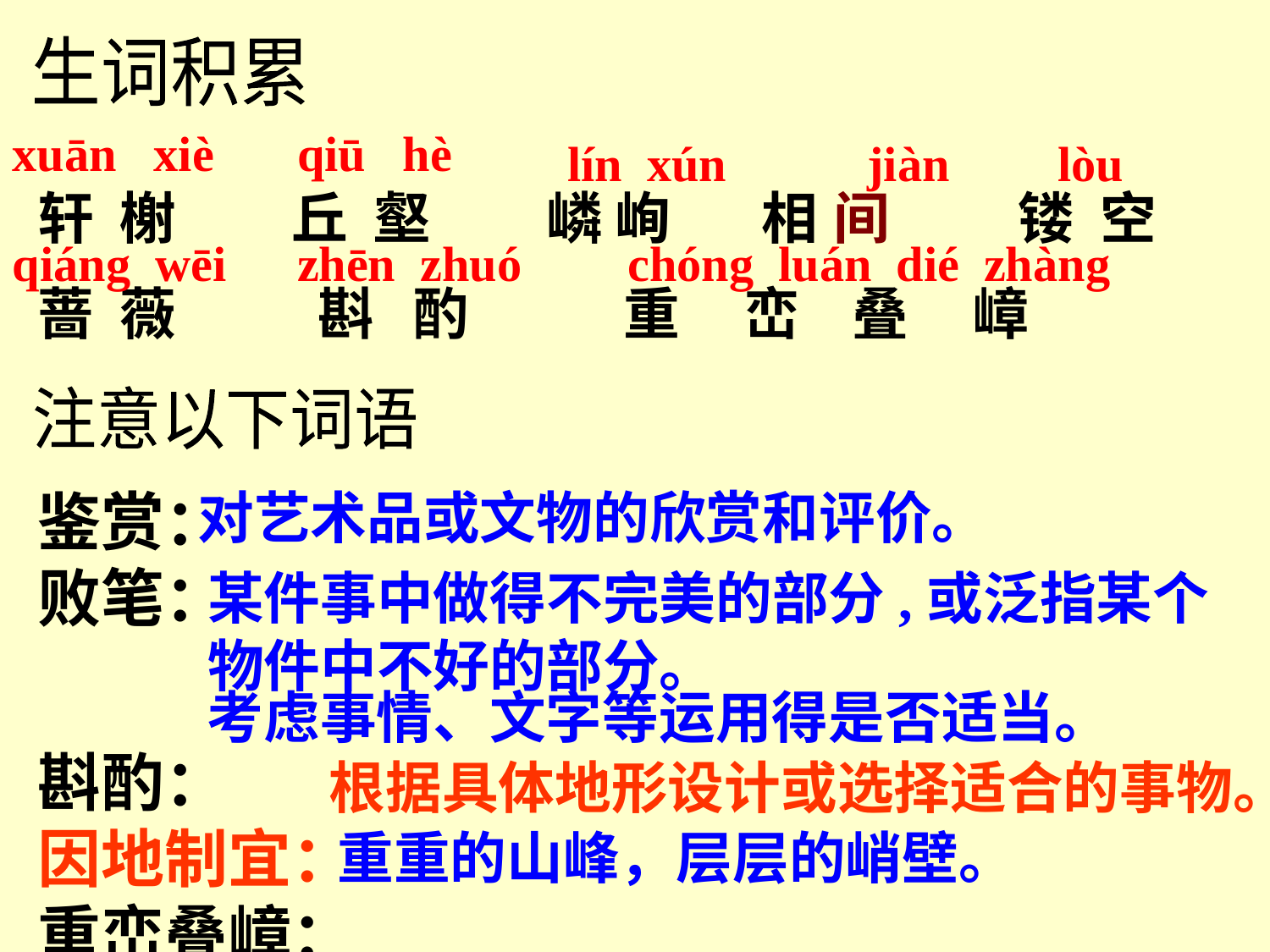

生词积累
xuān   xiè
qiū   hè
lín  xún
jiàn
lòu
轩  榭         丘  壑         嶙 峋       相 间          镂  空
蔷  薇           斟   酌            重     峦    叠     嶂
qiáng  wēi
zhēn  zhuó
chóng  luán  dié  zhàng
注意以下词语
鉴赏：       败笔：
斟酌：         因地制宜：重峦叠嶂：
对艺术品或文物的欣赏和评价。
某件事中做得不完美的部分,或泛指某个物件中不好的部分。
考虑事情、文字等运用得是否适当。
根据具体地形设计或选择适合的事物。
重重的山峰，层层的峭壁。